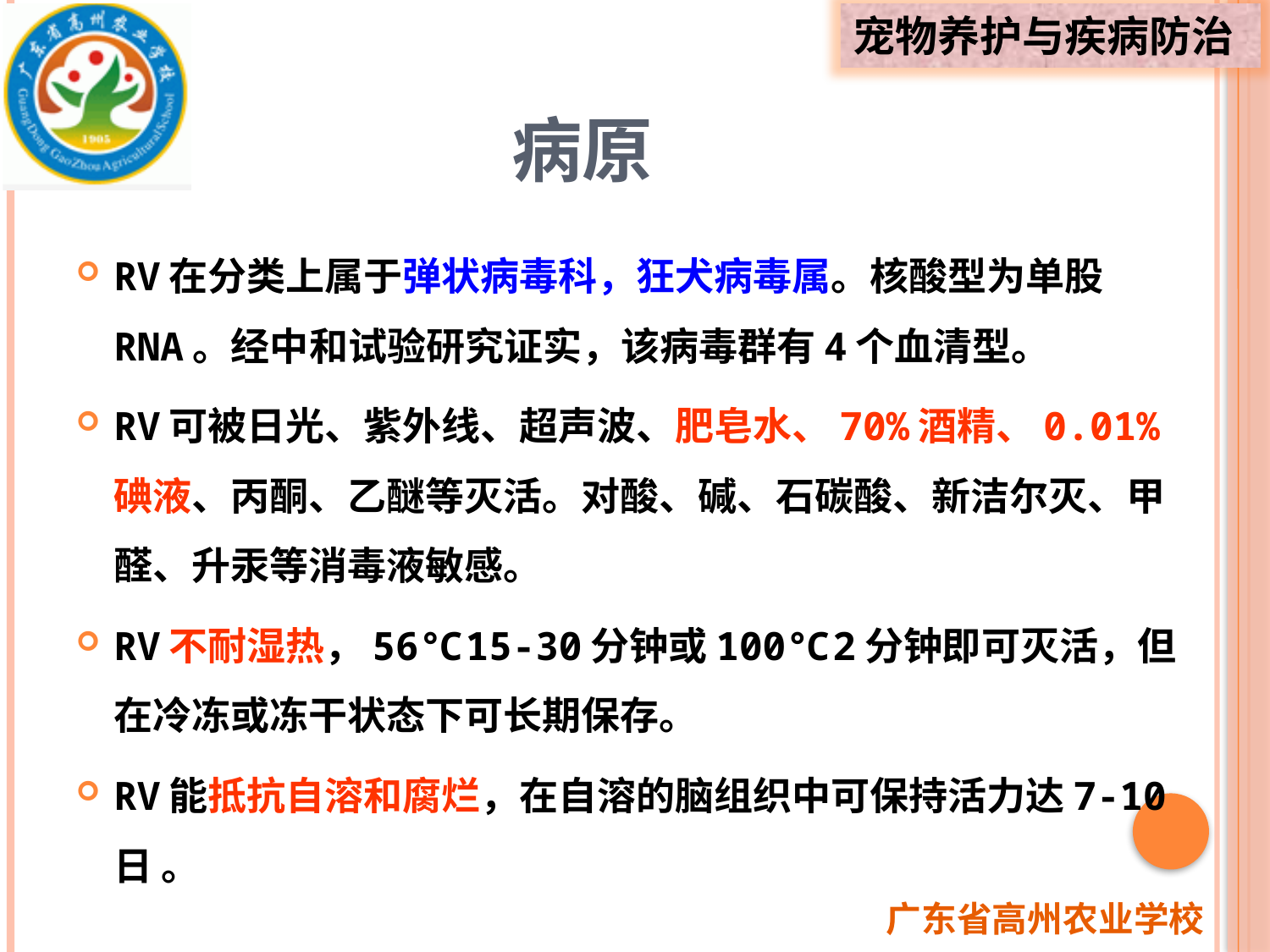

# 病原
RV在分类上属于弹状病毒科，狂犬病毒属。核酸型为单股RNA。经中和试验研究证实，该病毒群有4个血清型。
RV可被日光、紫外线、超声波、肥皂水、70%酒精、0.01%碘液、丙酮、乙醚等灭活。对酸、碱、石碳酸、新洁尔灭、甲醛、升汞等消毒液敏感。
RV不耐湿热，56℃15-30分钟或100℃2分钟即可灭活，但在冷冻或冻干状态下可长期保存。
RV能抵抗自溶和腐烂，在自溶的脑组织中可保持活力达7-10日 。